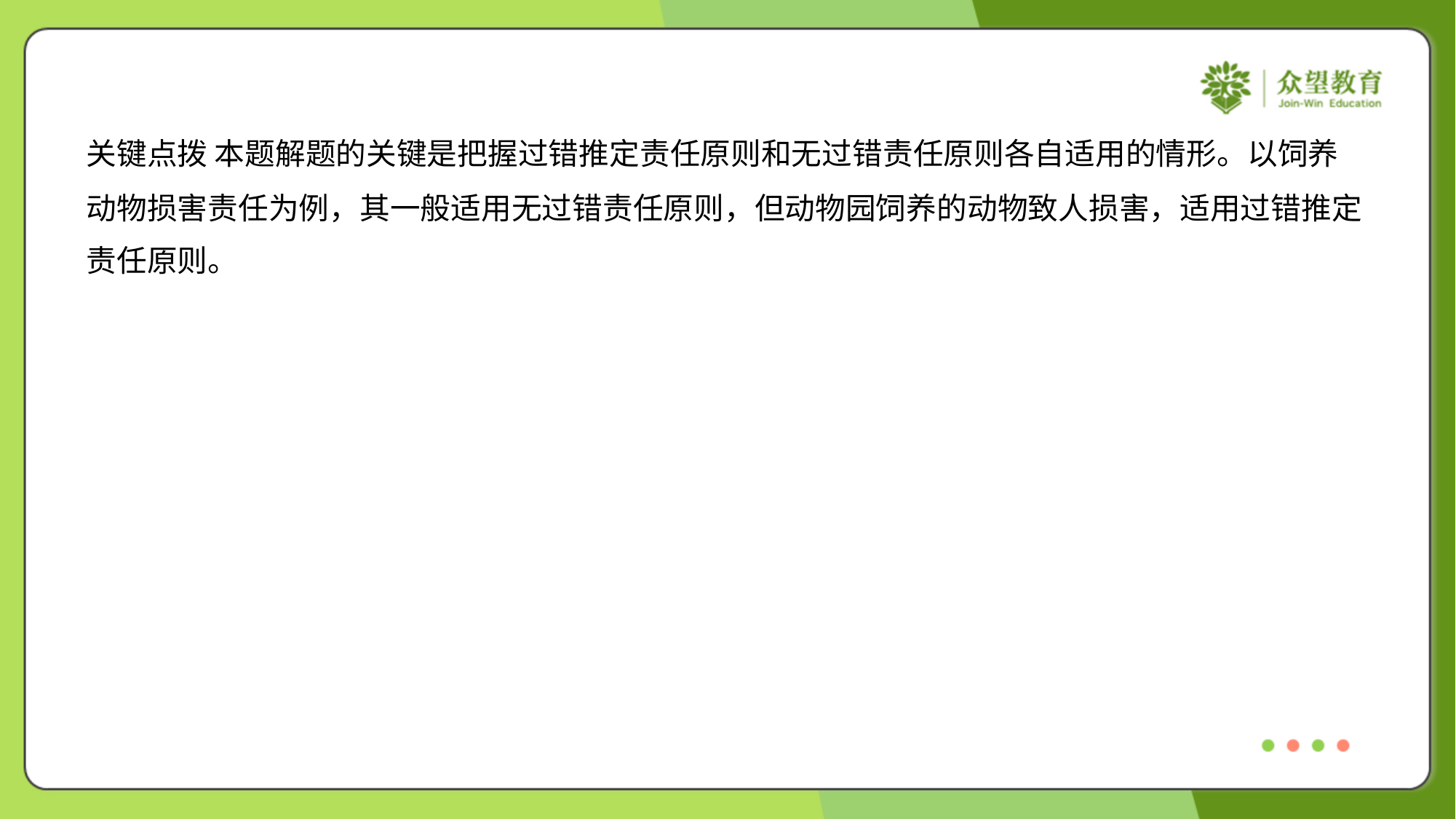

关键点拨 本题解题的关键是把握过错推定责任原则和无过错责任原则各自适用的情形。以饲养
动物损害责任为例，其一般适用无过错责任原则，但动物园饲养的动物致人损害，适用过错推定
责任原则。